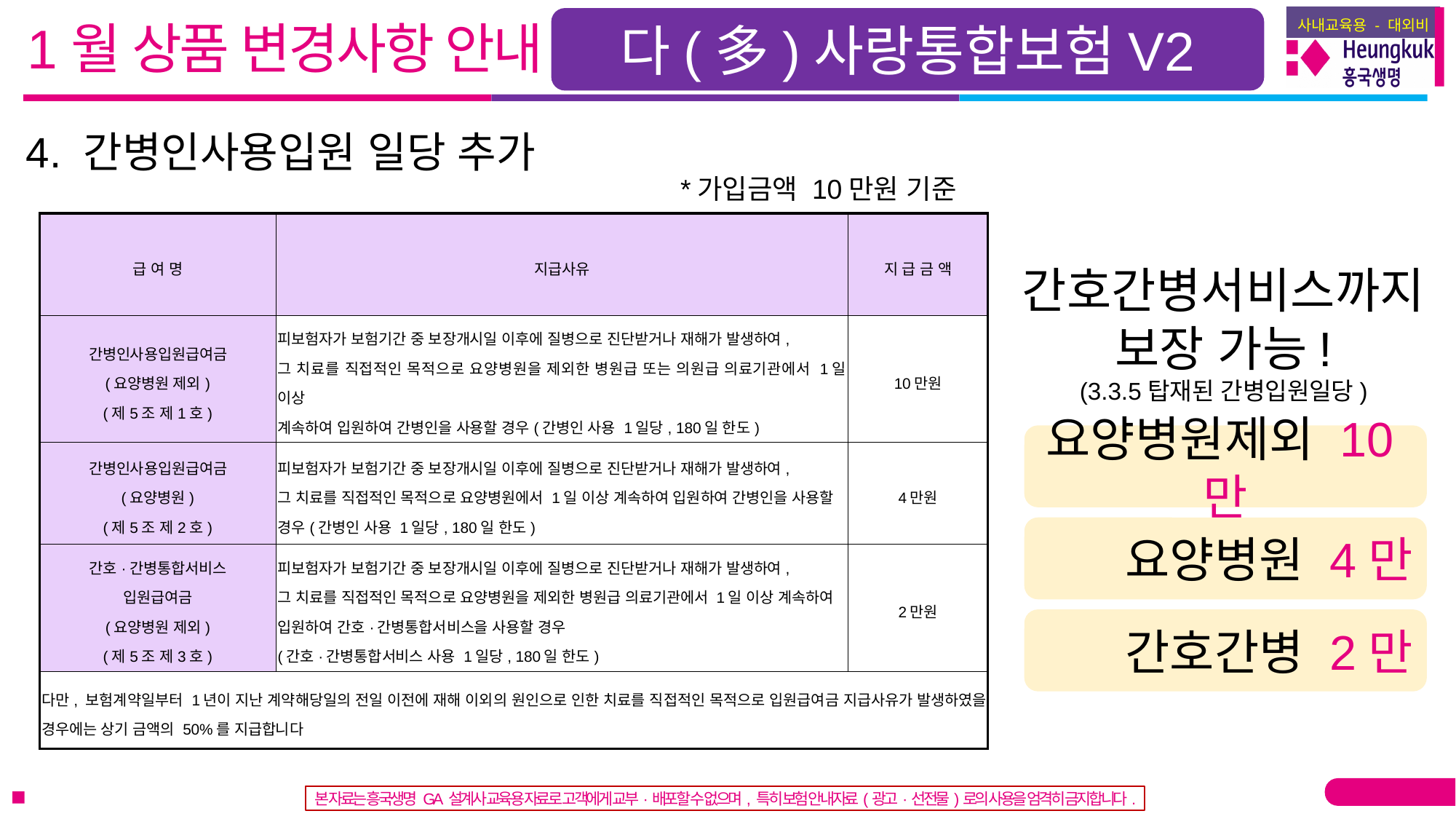

1월 상품 변경사항 안내
다(多)사랑통합보험V2
4. 간병인사용입원 일당 추가
*가입금액 10만원 기준
| 급 여 명 | 지급사유 | 지 급 금 액 |
| --- | --- | --- |
| 간병인사용입원급여금 (요양병원 제외) (제5조 제1호) | 피보험자가 보험기간 중 보장개시일 이후에 질병으로 진단받거나 재해가 발생하여, 그 치료를 직접적인 목적으로 요양병원을 제외한 병원급 또는 의원급 의료기관에서 1일 이상 계속하여 입원하여 간병인을 사용할 경우(간병인 사용 1일당, 180일 한도) | 10만원 |
| 간병인사용입원급여금 (요양병원) (제5조 제2호) | 피보험자가 보험기간 중 보장개시일 이후에 질병으로 진단받거나 재해가 발생하여, 그 치료를 직접적인 목적으로 요양병원에서 1일 이상 계속하여 입원하여 간병인을 사용할 경우(간병인 사용 1일당, 180일 한도) | 4만원 |
| 간호·간병통합서비스 입원급여금 (요양병원 제외) (제5조 제3호) | 피보험자가 보험기간 중 보장개시일 이후에 질병으로 진단받거나 재해가 발생하여, 그 치료를 직접적인 목적으로 요양병원을 제외한 병원급 의료기관에서 1일 이상 계속하여 입원하여 간호·간병통합서비스을 사용할 경우 (간호·간병통합서비스 사용 1일당, 180일 한도) | 2만원 |
| 다만, 보험계약일부터 1년이 지난 계약해당일의 전일 이전에 재해 이외의 원인으로 인한 치료를 직접적인 목적으로 입원급여금 지급사유가 발생하였을 경우에는 상기 금액의 50%를 지급합니다 |  |  |
간호간병서비스까지
보장 가능!
(3.3.5탑재된 간병입원일당)
요양병원제외 10만
요양병원 4만
간호간병 2만